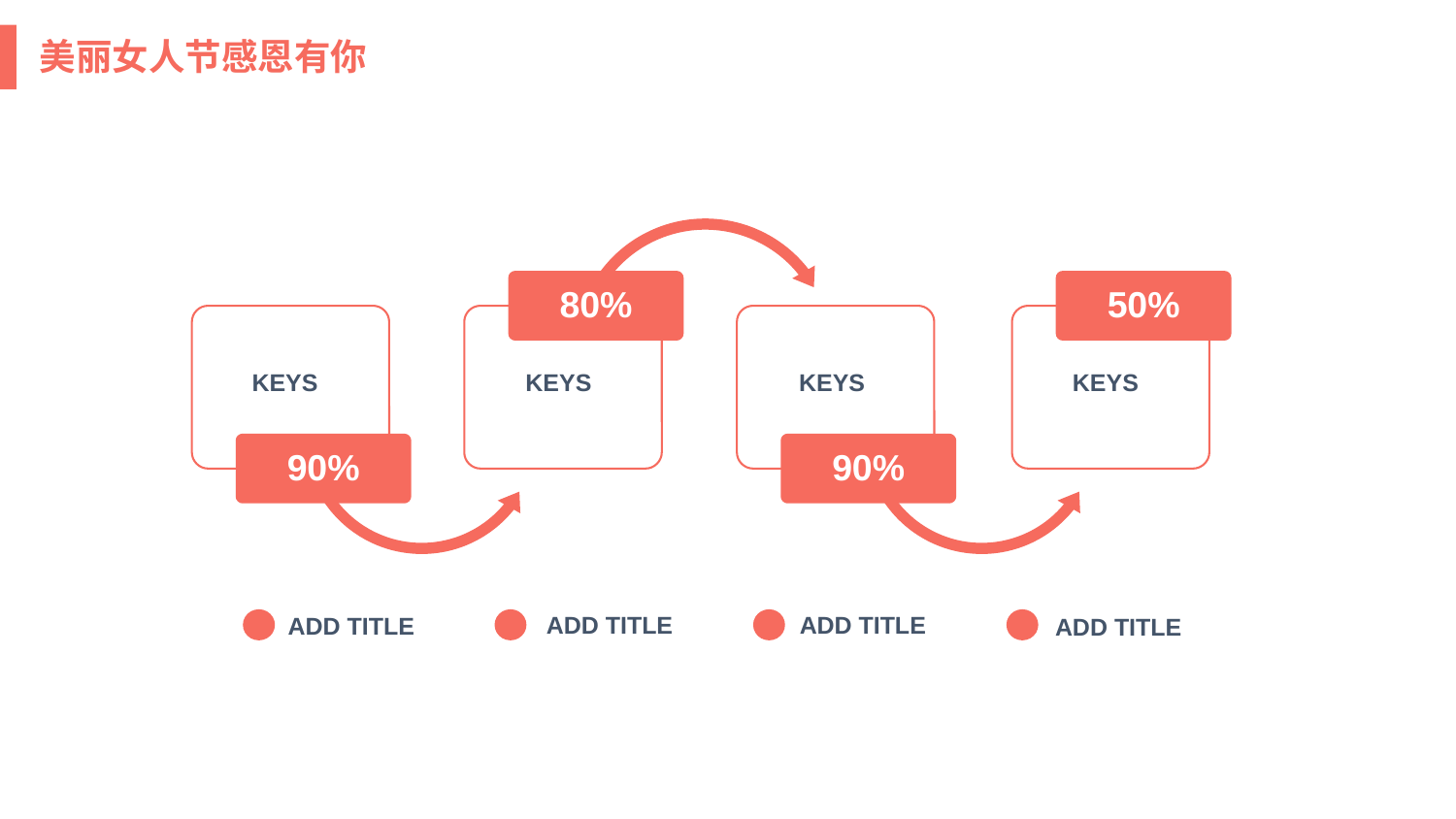

美丽女人节感恩有你

80%
50%

KEYS
KEYS
KEYS
KEYS
90%
90%

ADD TITLE
ADD TITLE
ADD TITLE
ADD TITLE